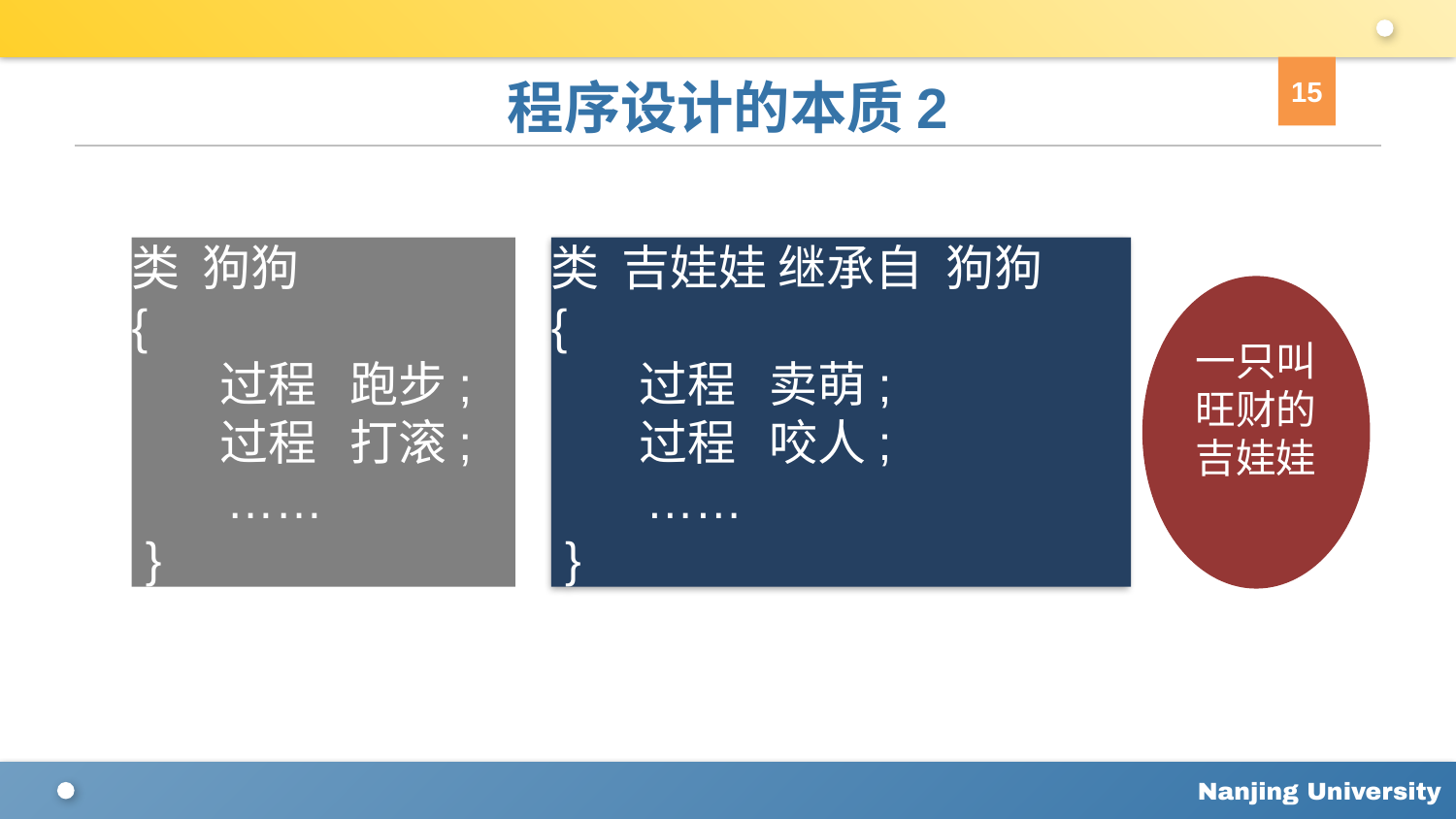

15
# 程序设计的本质2
类  吉娃娃 继承自  狗狗
{
       过程   卖萌;
       过程   咬人;
       ……
 }
类  狗狗
{
       过程   跑步;
       过程   打滚;
       ……
 }
一只叫旺财的吉娃娃